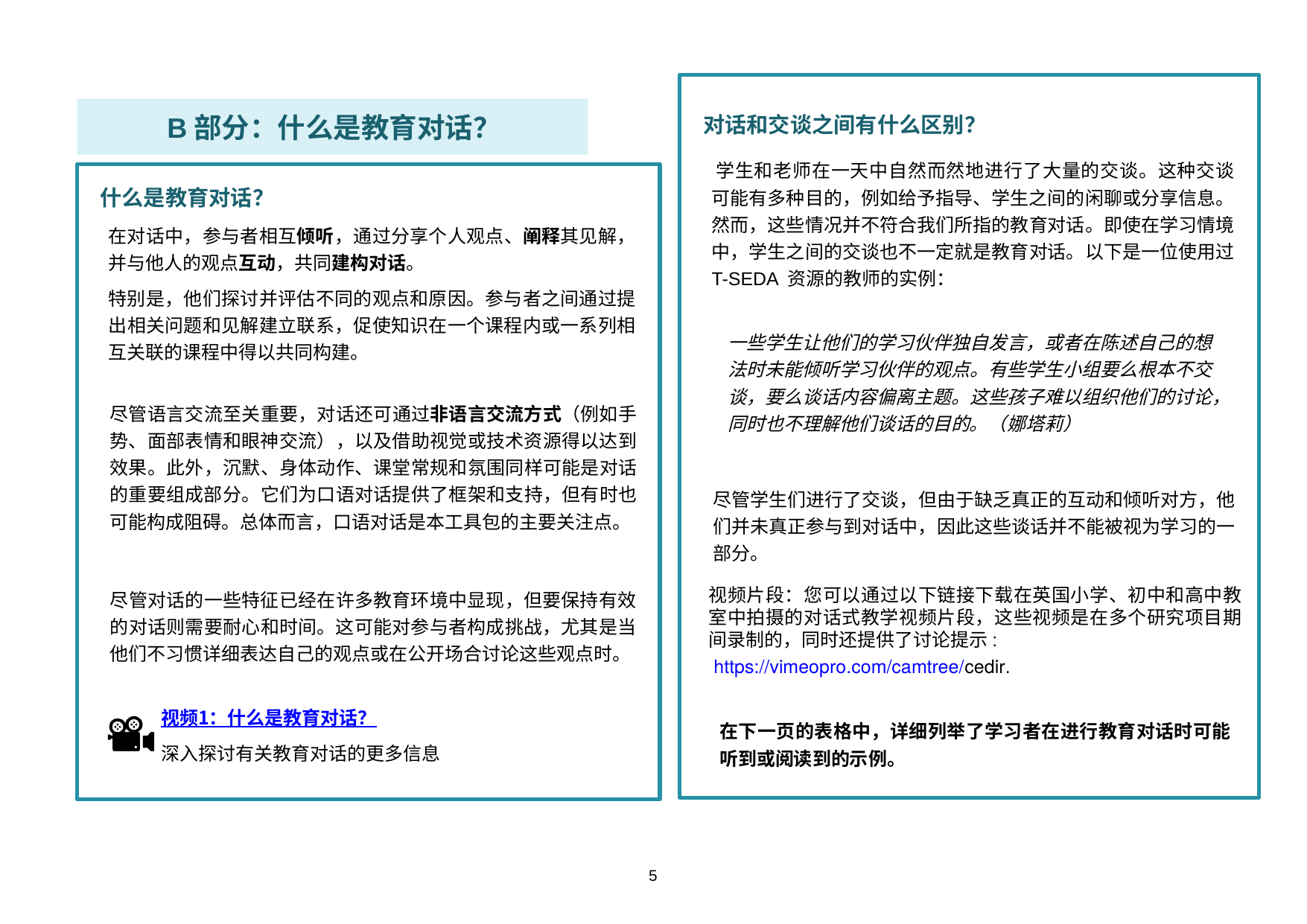

B部分：什么是教育对话？
对话和交谈之间有什么区别？
学生和老师在一天中自然而然地进行了大量的交谈。这种交谈可能有多种目的，例如给予指导、学生之间的闲聊或分享信息。然而，这些情况并不符合我们所指的教育对话。即使在学习情境中，学生之间的交谈也不一定就是教育对话。以下是一位使用过 T-SEDA 资源的教师的实例：

什么是教育对话？
在对话中，参与者相互倾听，通过分享个人观点、阐释其见解，并与他人的观点互动，共同建构对话。
特别是，他们探讨并评估不同的观点和原因。参与者之间通过提出相关问题和见解建立联系，促使知识在一个课程内或一系列相互关联的课程中得以共同构建。

一些学生让他们的学习伙伴独自发言，或者在陈述自己的想法时未能倾听学习伙伴的观点。有些学生小组要么根本不交谈，要么谈话内容偏离主题。这些孩子难以组织他们的讨论，同时也不理解他们谈话的目的。（娜塔莉）
尽管语言交流至关重要，对话还可通过非语言交流方式（例如手势、面部表情和眼神交流），以及借助视觉或技术资源得以达到效果。此外，沉默、身体动作、课堂常规和氛围同样可能是对话的重要组成部分。它们为口语对话提供了框架和支持，但有时也可能构成阻碍。总体而言，口语对话是本工具包的主要关注点。
尽管学生们进行了交谈，但由于缺乏真正的互动和倾听对方，他们并未真正参与到对话中，因此这些谈话并不能被视为学习的一部分。
尽管对话的一些特征已经在许多教育环境中显现，但要保持有效的对话则需要耐心和时间。这可能对参与者构成挑战，尤其是当他们不习惯详细表达自己的观点或在公开场合讨论这些观点时。
视频片段：您可以通过以下链接下载在英国小学、初中和高中教室中拍摄的对话式教学视频片段，这些视频是在多个研究项目期间录制的，同时还提供了讨论提示:
 https://vimeopro.com/camtree/cedir.
在下一页的表格中，详细列举了学习者在进行教育对话时可能听到或阅读到的示例。

视频1：什么是教育对话？
深入探讨有关教育对话的更多信息
5